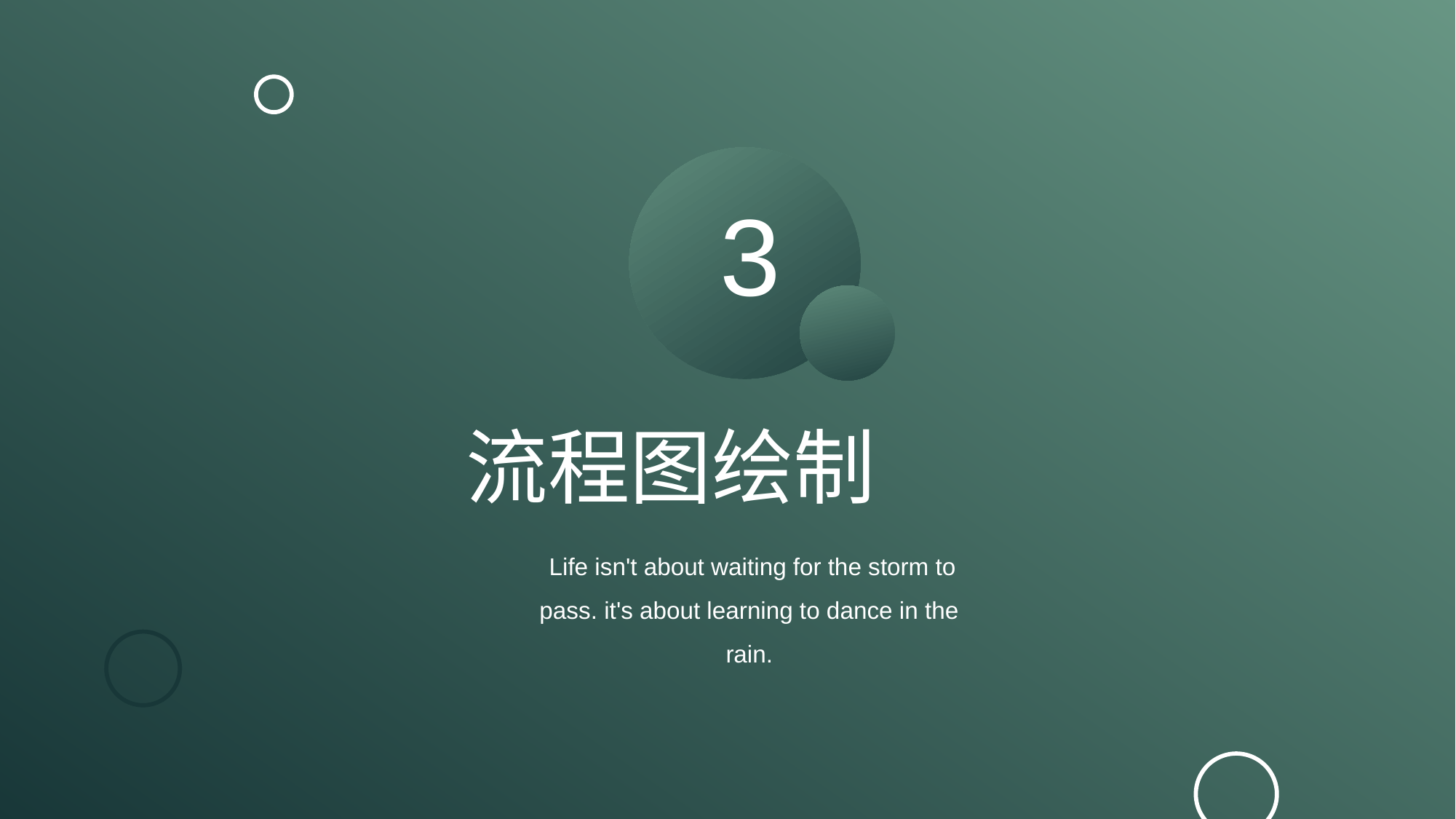

3

流程图绘制
 Life isn't about waiting for the storm to pass. it's about learning to dance in the rain.